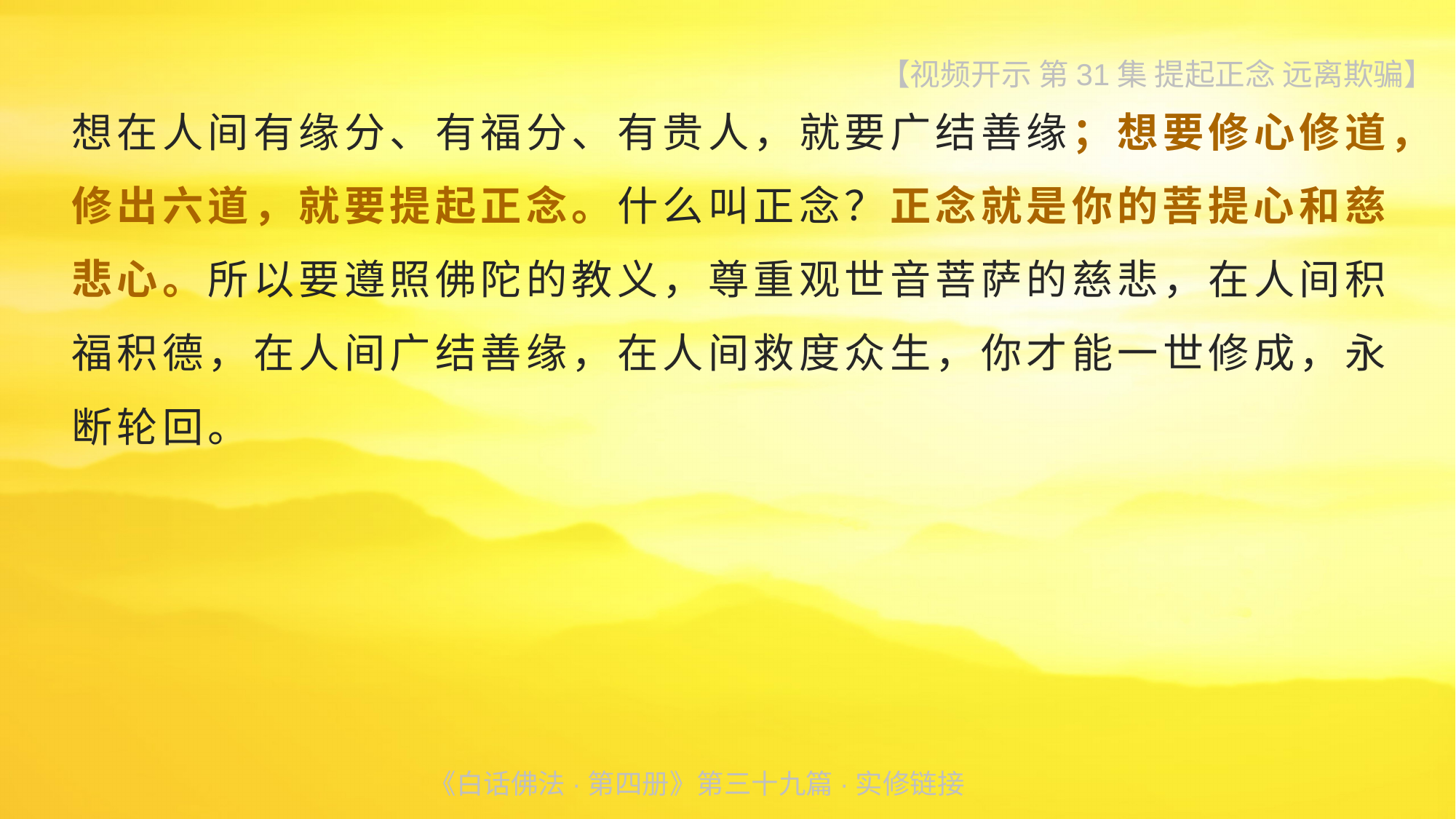

【视频开示 第31集 提起正念 远离欺骗】
想在人间有缘分、有福分、有贵人，就要广结善缘；想要修心修道，修出六道，就要提起正念。什么叫正念？正念就是你的菩提心和慈悲心。所以要遵照佛陀的教义，尊重观世音菩萨的慈悲，在人间积福积德，在人间广结善缘，在人间救度众生，你才能一世修成，永断轮回。

《白话佛法·第四册》第三十九篇·实修链接